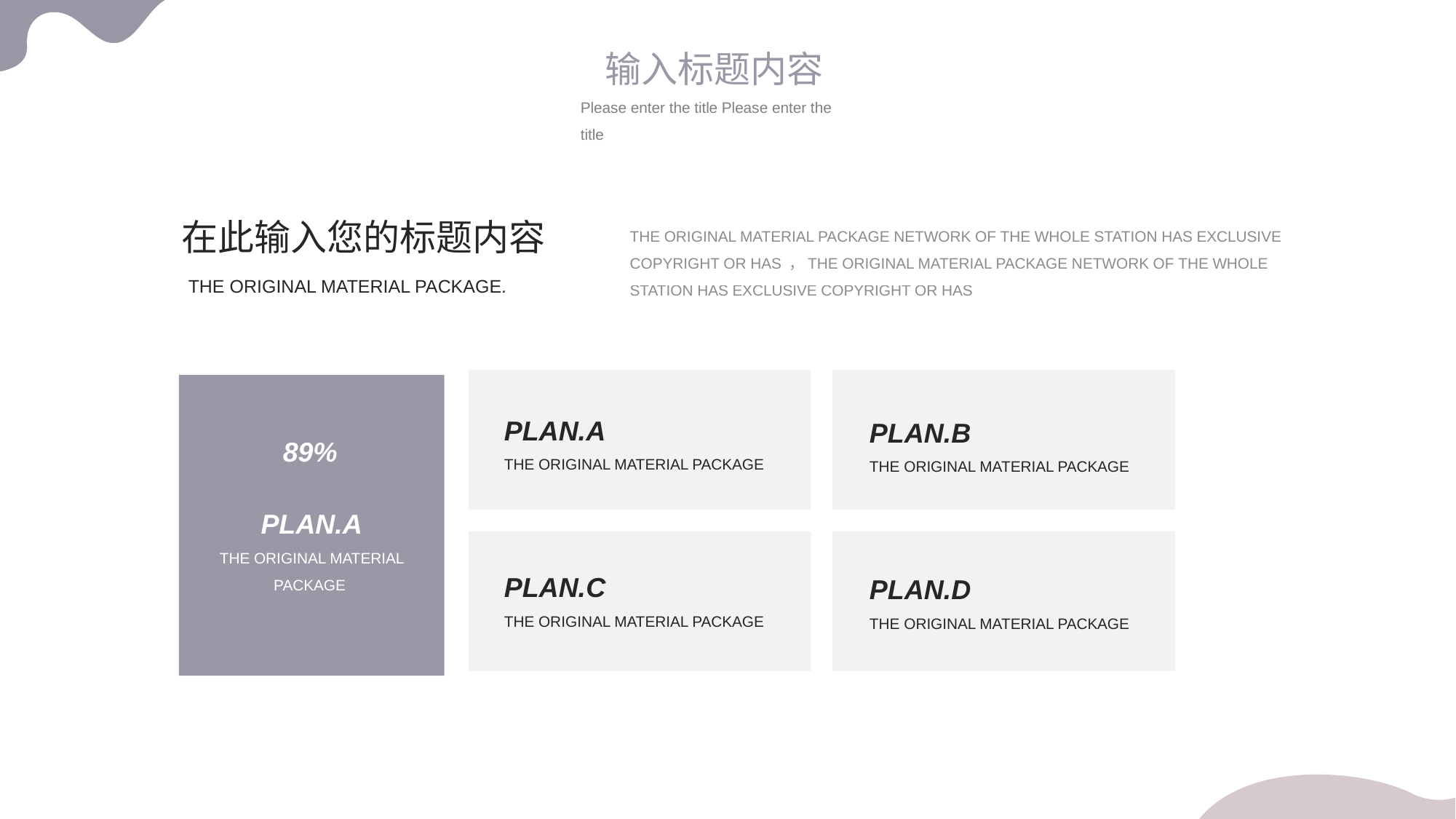

输入标题内容
Please enter the title Please enter the title
在此输入您的标题内容
THE ORIGINAL MATERIAL PACKAGE.
THE ORIGINAL MATERIAL PACKAGE NETWORK OF THE WHOLE STATION HAS EXCLUSIVE COPYRIGHT OR HAS ，THE ORIGINAL MATERIAL PACKAGE NETWORK OF THE WHOLE STATION HAS EXCLUSIVE COPYRIGHT OR HAS

PLAN.A
THE ORIGINAL MATERIAL PACKAGE
PLAN.B
THE ORIGINAL MATERIAL PACKAGE

PLAN.C
THE ORIGINAL MATERIAL PACKAGE
PLAN.D
THE ORIGINAL MATERIAL PACKAGE

89%
PLAN.A
THE ORIGINAL MATERIAL PACKAGE